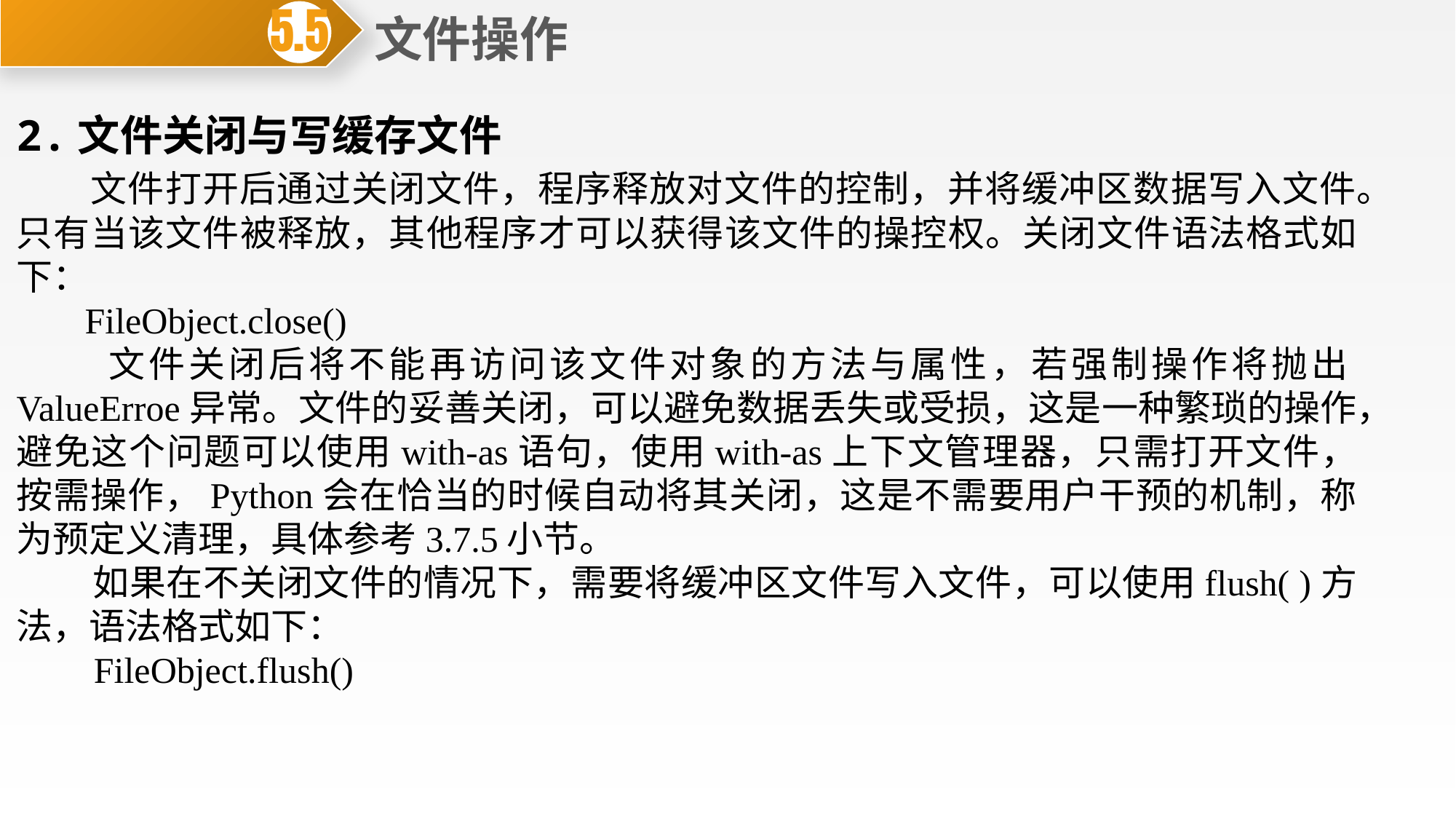

文件操作

5.5

2.文件关闭与写缓存文件
   文件打开后通过关闭文件，程序释放对文件的控制，并将缓冲区数据写入文件。只有当该文件被释放，其他程序才可以获得该文件的操控权。关闭文件语法格式如下：
    FileObject.close()
    文件关闭后将不能再访问该文件对象的方法与属性，若强制操作将抛出ValueErroe异常。文件的妥善关闭，可以避免数据丢失或受损，这是一种繁琐的操作，避免这个问题可以使用with-as语句，使用with-as上下文管理器，只需打开文件，按需操作，Python会在恰当的时候自动将其关闭，这是不需要用户干预的机制，称为预定义清理，具体参考3.7.5小节。
    如果在不关闭文件的情况下，需要将缓冲区文件写入文件，可以使用flush( )方法，语法格式如下：
     FileObject.flush()